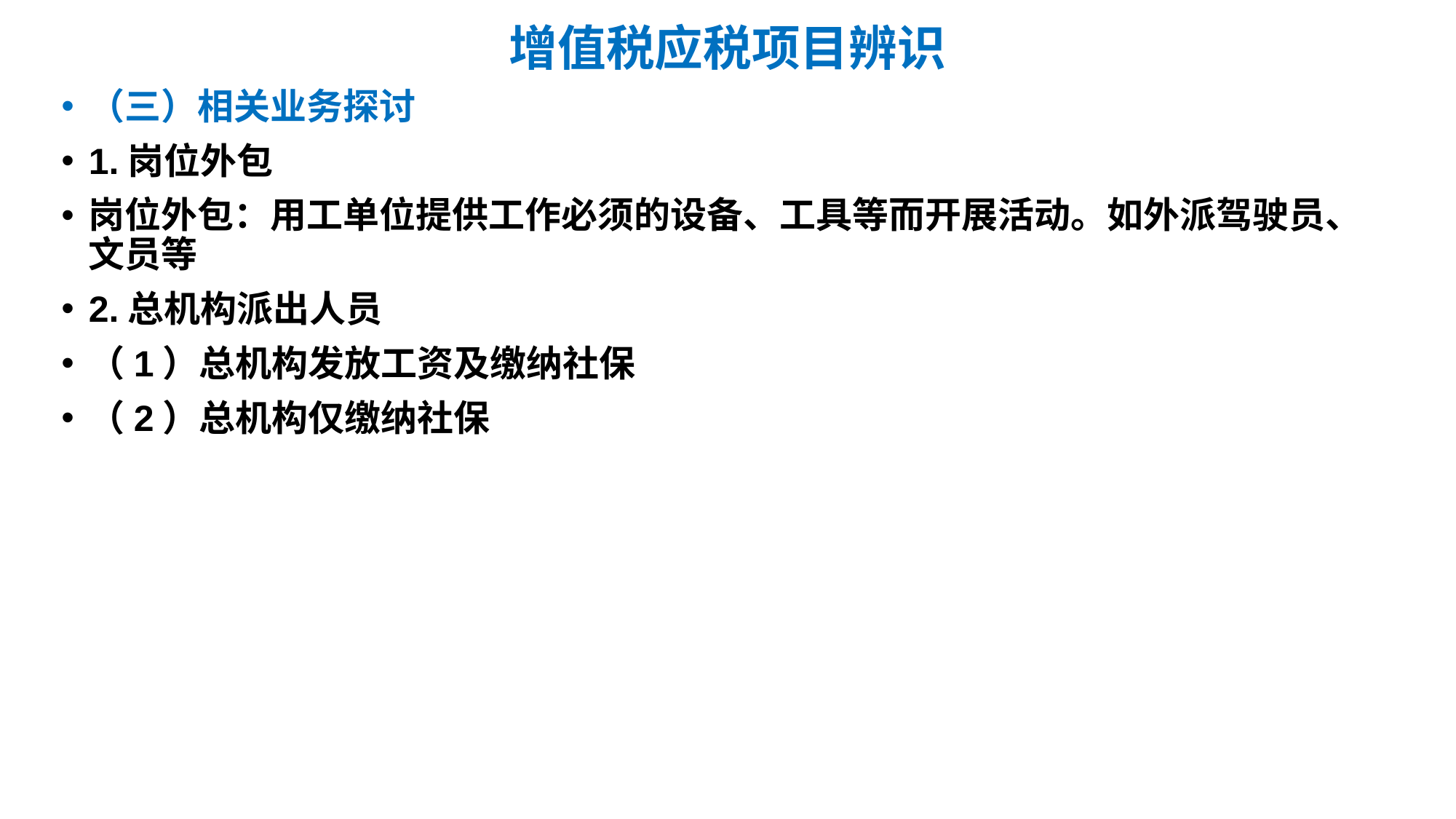

# 增值税应税项目辨识
（三）相关业务探讨
1.岗位外包
岗位外包：用工单位提供工作必须的设备、工具等而开展活动。如外派驾驶员、文员等
2.总机构派出人员
（1）总机构发放工资及缴纳社保
（2）总机构仅缴纳社保